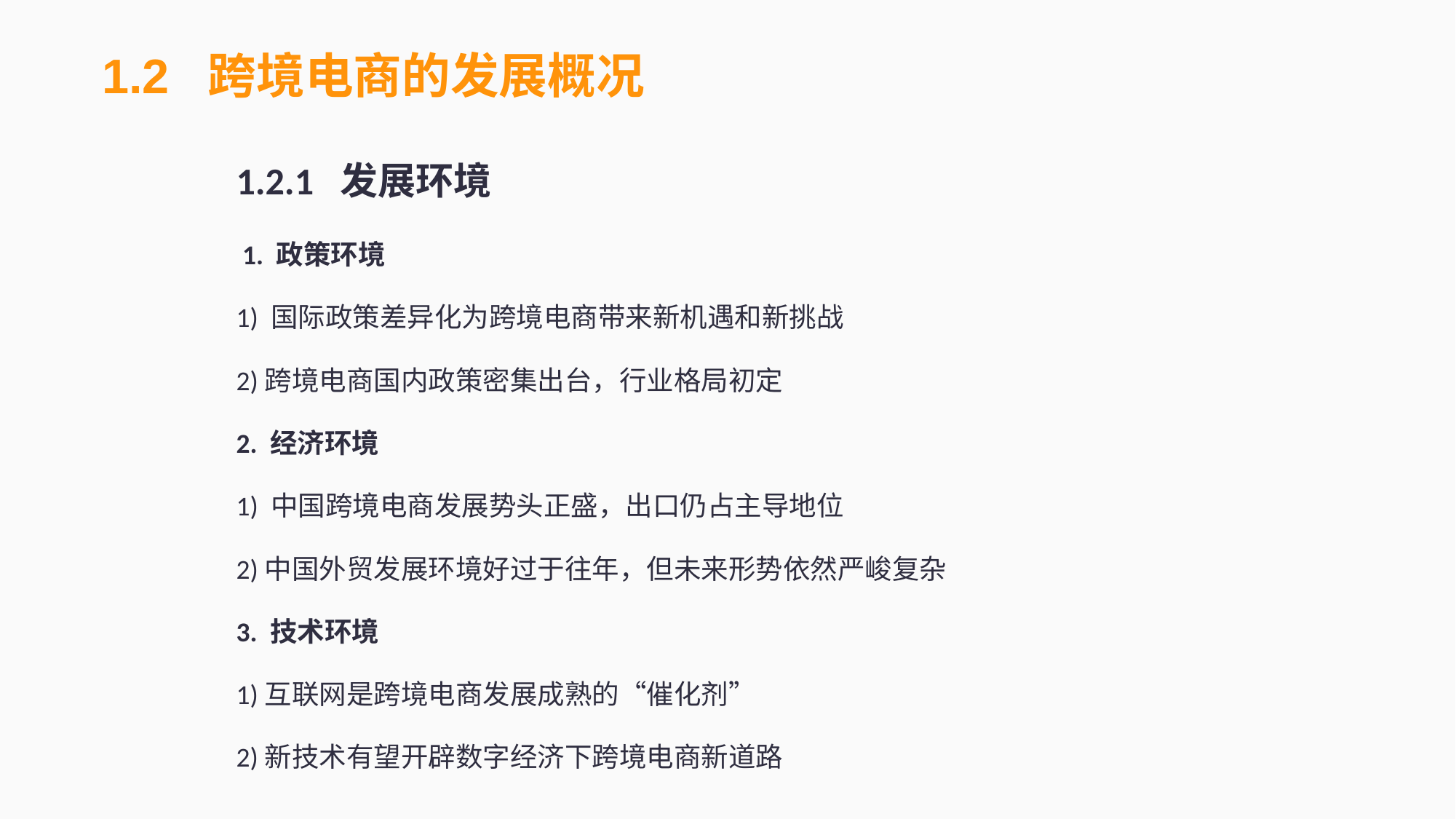

1.2  跨境电商的发展概况
1.2.1  发展环境
 1. 政策环境
1) 国际政策差异化为跨境电商带来新机遇和新挑战
2)跨境电商国内政策密集出台，行业格局初定
2. 经济环境
1) 中国跨境电商发展势头正盛，出口仍占主导地位
2)中国外贸发展环境好过于往年，但未来形势依然严峻复杂
3. 技术环境
1)互联网是跨境电商发展成熟的“催化剂”
2)新技术有望开辟数字经济下跨境电商新道路